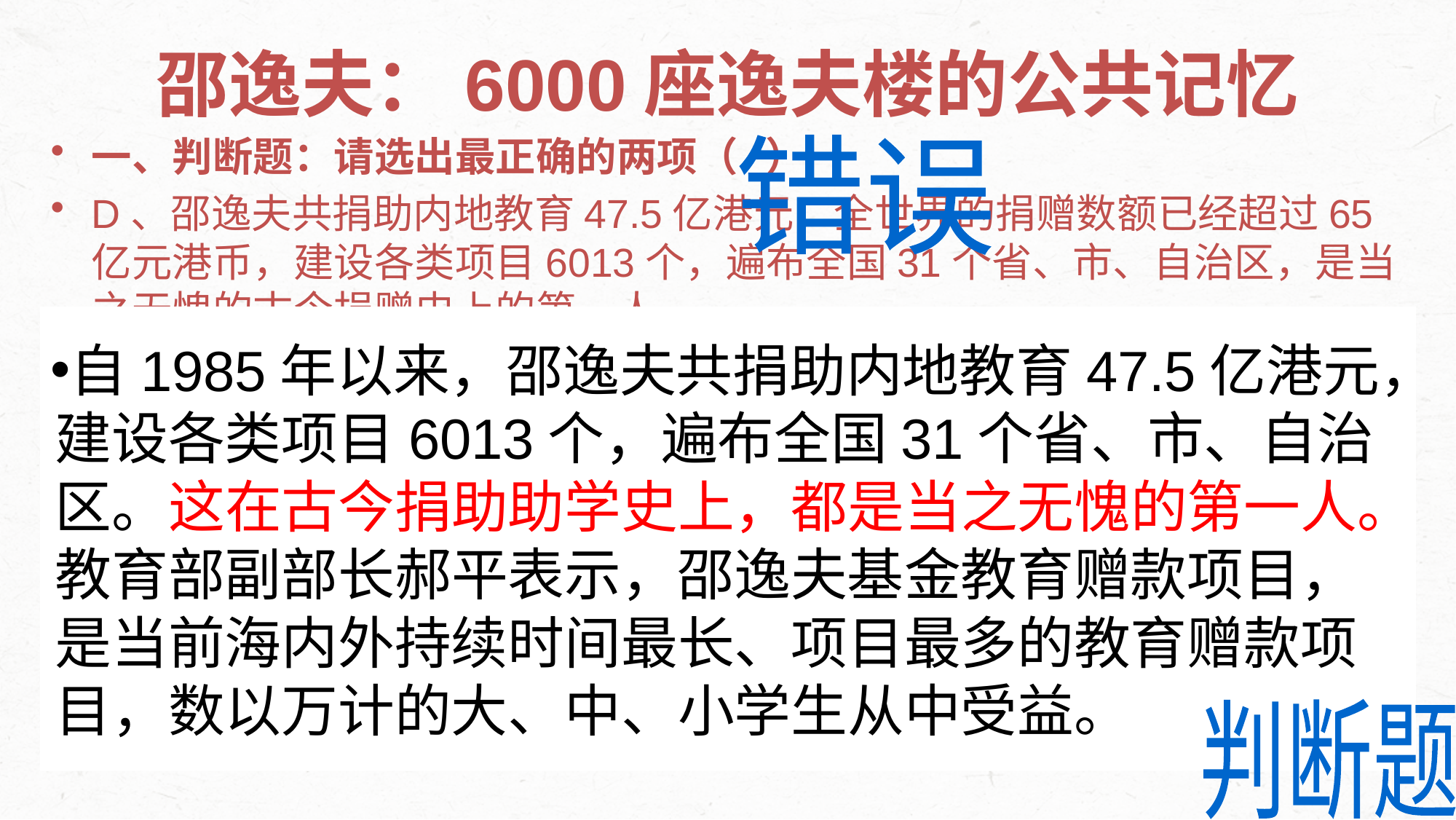

# 邵逸夫：6000座逸夫楼的公共记忆
一、判断题：请选出最正确的两项（   ）
D、邵逸夫共捐助内地教育47.5亿港元，全世界的捐赠数额已经超过65亿元港币，建设各类项目6013个，遍布全国31个省、市、自治区，是当之无愧的古今捐赠史上的第一人。
E、“大丈夫贵兼济，其独善一身”是邵逸夫一生的信条，也是他对内地的教育事业情有独钟的原因。
F、本文多处引用了其他人的话来表明邵逸夫从事慈善的带来社会意义，从侧面衬托了邵逸夫精神的高尚，增强了文章的真实性。
G、文章运用欲扬先抑的写法，通过多种表现人物的方法，高度评价了邵逸夫在慈善事业上的贡献。
错误
自1985年以来，邵逸夫共捐助内地教育47.5亿港元，建设各类项目6013个，遍布全国31个省、市、自治区。这在古今捐助助学史上，都是当之无愧的第一人。教育部副部长郝平表示，邵逸夫基金教育赠款项目，是当前海内外持续时间最长、项目最多的教育赠款项目，数以万计的大、中、小学生从中受益。
判断题